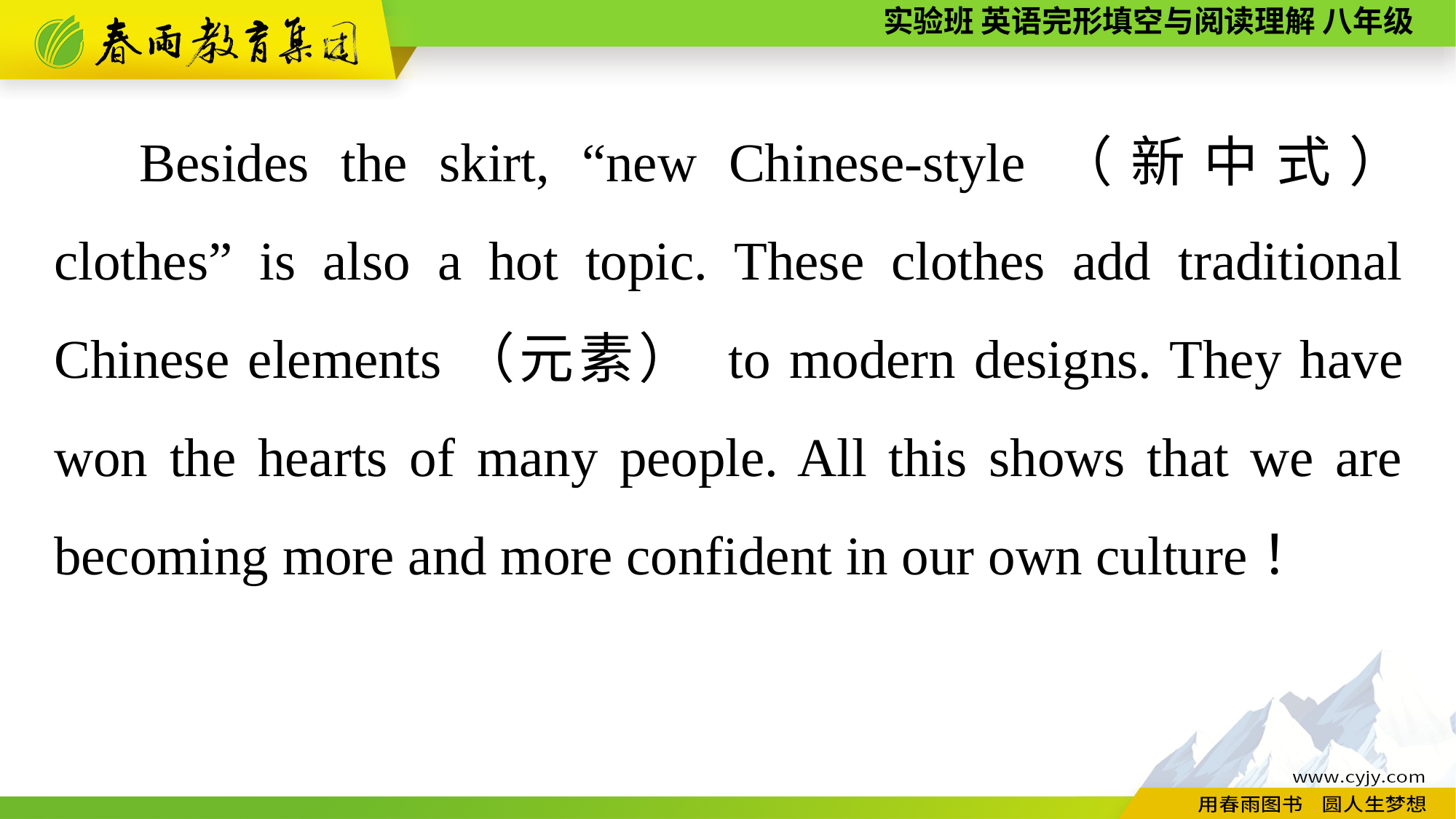

Besides the skirt, “new Chinese-style（新中式） clothes” is also a hot topic. These clothes add traditional Chinese elements（元素） to modern designs. They have won the hearts of many people. All this shows that we are becoming more and more confident in our own culture！